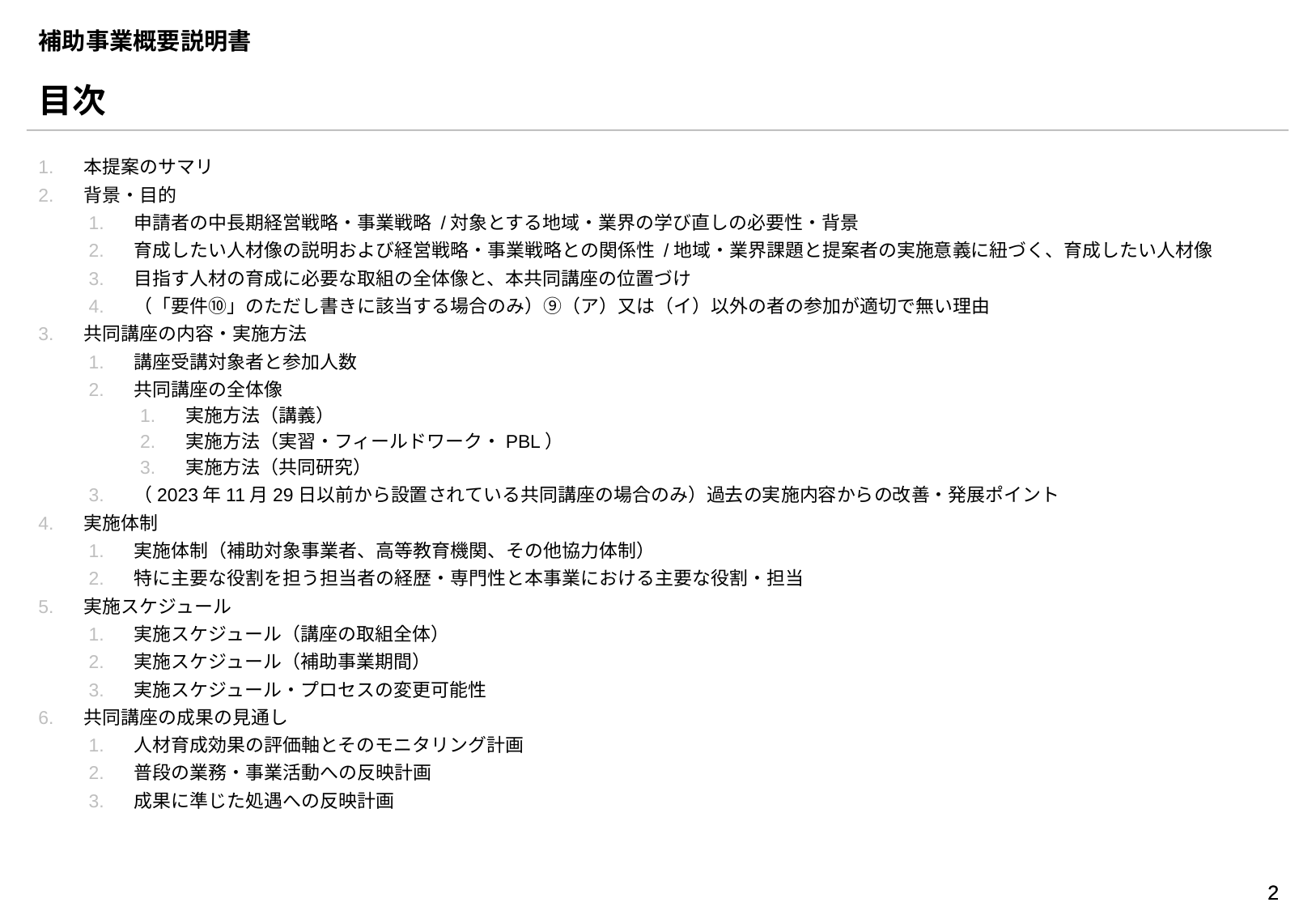

# 補助事業概要説明書
目次
本提案のサマリ
背景・目的
申請者の中長期経営戦略・事業戦略 /対象とする地域・業界の学び直しの必要性・背景
育成したい人材像の説明および経営戦略・事業戦略との関係性 /地域・業界課題と提案者の実施意義に紐づく、育成したい人材像
目指す人材の育成に必要な取組の全体像と、本共同講座の位置づけ
（「要件⑩」のただし書きに該当する場合のみ）⑨（ア）又は（イ）以外の者の参加が適切で無い理由
共同講座の内容・実施方法
講座受講対象者と参加人数
共同講座の全体像
実施方法（講義）
実施方法（実習・フィールドワーク・PBL）
実施方法（共同研究）
（2023年11⽉29⽇以前から設置されている共同講座の場合のみ）過去の実施内容からの改善・発展ポイント
実施体制
実施体制（補助対象事業者、高等教育機関、その他協力体制）
特に主要な役割を担う担当者の経歴・専門性と本事業における主要な役割・担当
実施スケジュール
実施スケジュール（講座の取組全体）
実施スケジュール（補助事業期間）
実施スケジュール・プロセスの変更可能性
共同講座の成果の見通し
人材育成効果の評価軸とそのモニタリング計画
普段の業務・事業活動への反映計画
成果に準じた処遇への反映計画